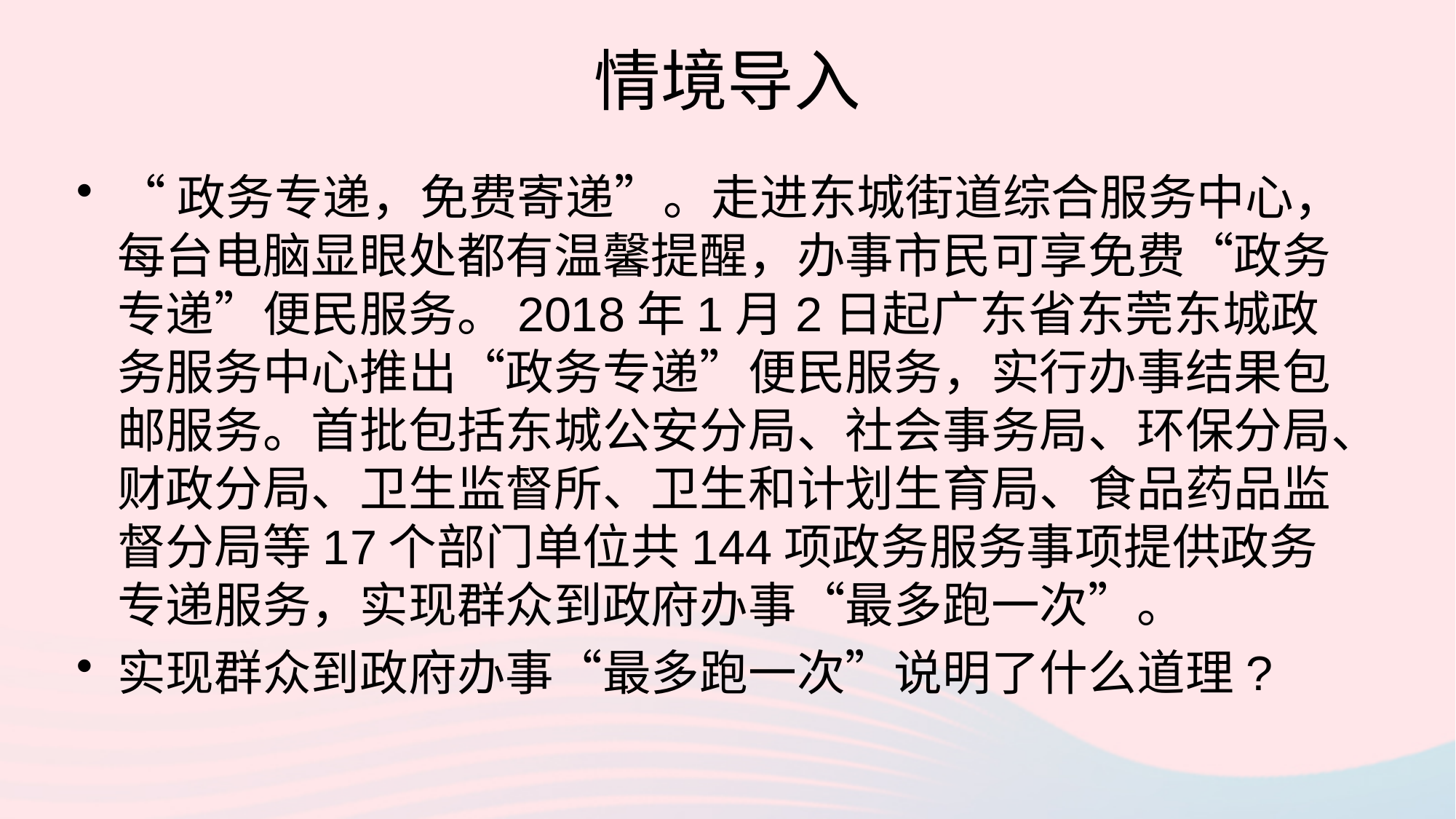

# 情境导入
“政务专递，免费寄递”。走进东城街道综合服务中心，每台电脑显眼处都有温馨提醒，办事市民可享免费“政务专递”便民服务。2018年1月2日起广东省东莞东城政务服务中心推出“政务专递”便民服务，实行办事结果包邮服务。首批包括东城公安分局、社会事务局、环保分局、财政分局、卫生监督所、卫生和计划生育局、食品药品监督分局等17个部门单位共144项政务服务事项提供政务专递服务，实现群众到政府办事“最多跑一次”。
实现群众到政府办事“最多跑一次”说明了什么道理?